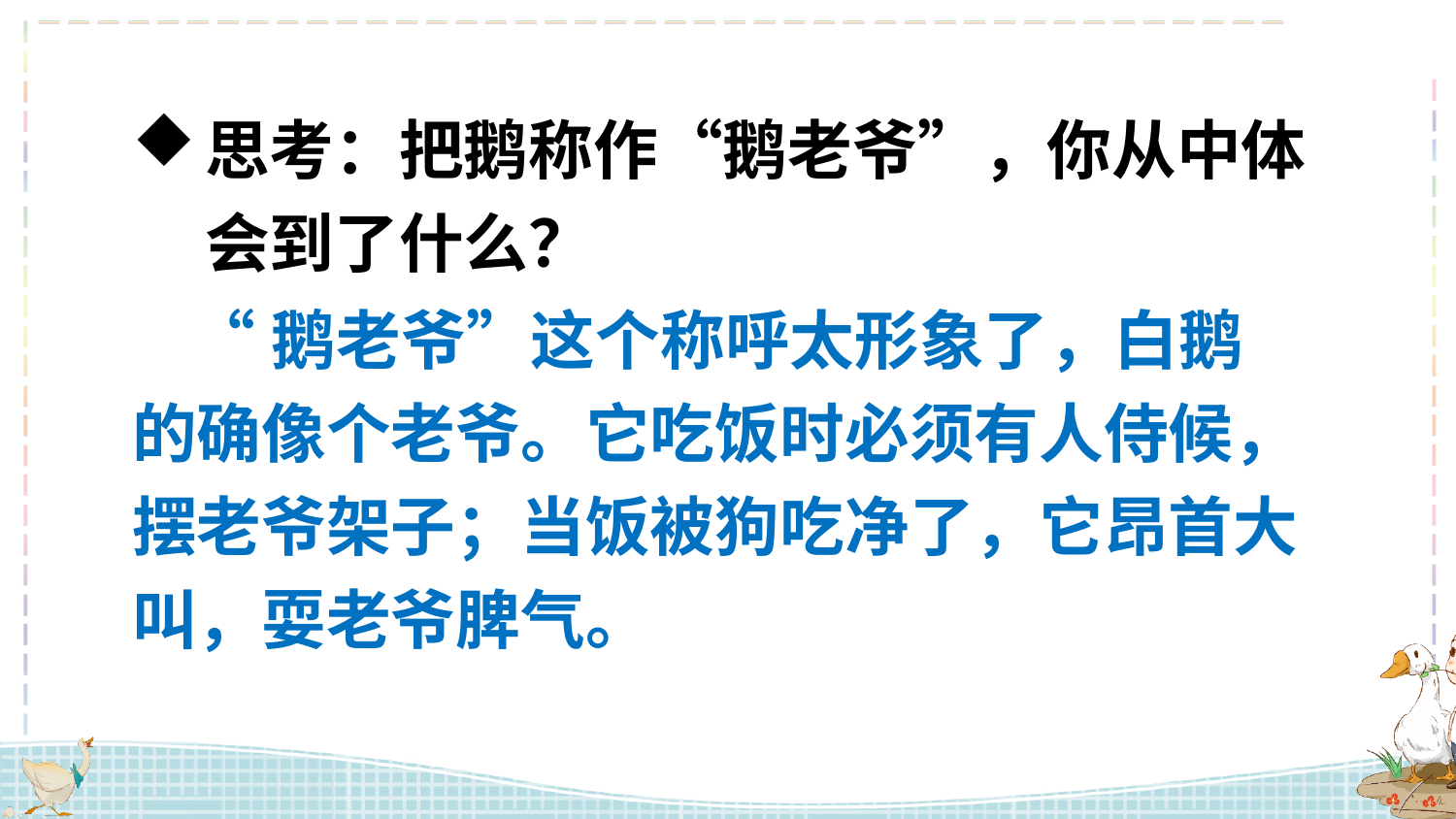

思考：把鹅称作“鹅老爷”，你从中体会到了什么？
    “鹅老爷”这个称呼太形象了，白鹅的确像个老爷。它吃饭时必须有人侍候，摆老爷架子；当饭被狗吃净了，它昂首大叫，耍老爷脾气。